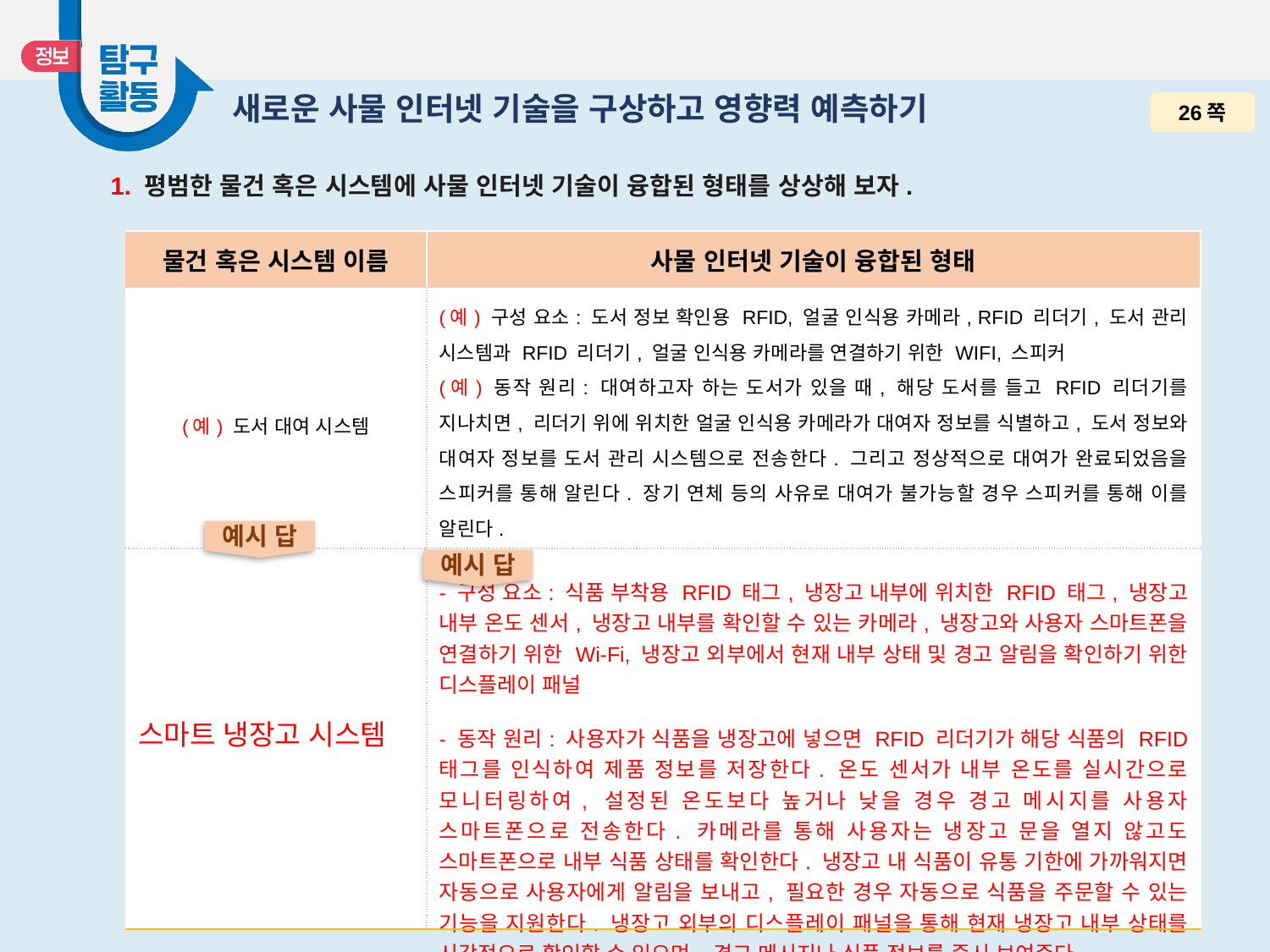

# 새로운 사물 인터넷 기술을 구상하고 영향력 예측하기
26쪽
1. 평범한 물건 혹은 시스템에 사물 인터넷 기술이 융합된 형태를 상상해 보자.
| 물건 혹은 시스템 이름 | 사물 인터넷 기술이 융합된 형태 |
| --- | --- |
| (예) 도서 대여 시스템 | (예) 구성 요소: 도서 정보 확인용 RFID, 얼굴 인식용 카메라, RFID 리더기, 도서 관리 시스템과 RFID 리더기, 얼굴 인식용 카메라를 연결하기 위한 WIFI, 스피커 (예) 동작 원리: 대여하고자 하는 도서가 있을 때, 해당 도서를 들고 RFID 리더기를 지나치면, 리더기 위에 위치한 얼굴 인식용 카메라가 대여자 정보를 식별하고, 도서 정보와 대여자 정보를 도서 관리 시스템으로 전송한다. 그리고 정상적으로 대여가 완료되었음을 스피커를 통해 알린다. 장기 연체 등의 사유로 대여가 불가능할 경우 스피커를 통해 이를 알린다. |
| 스마트 냉장고 시스템 | - 구성 요소: 식품 부착용 RFID 태그, 냉장고 내부에 위치한 RFID 태그, 냉장고 내부 온도 센서, 냉장고 내부를 확인할 수 있는 카메라, 냉장고와 사용자 스마트폰을 연결하기 위한 Wi-Fi, 냉장고 외부에서 현재 내부 상태 및 경고 알림을 확인하기 위한 디스플레이 패널 - 동작 원리: 사용자가 식품을 냉장고에 넣으면 RFID 리더기가 해당 식품의 RFID 태그를 인식하여 제품 정보를 저장한다. 온도 센서가 내부 온도를 실시간으로 모니터링하여, 설정된 온도보다 높거나 낮을 경우 경고 메시지를 사용자 스마트폰으로 전송한다. 카메라를 통해 사용자는 냉장고 문을 열지 않고도 스마트폰으로 내부 식품 상태를 확인한다. 냉장고 내 식품이 유통 기한에 가까워지면 자동으로 사용자에게 알림을 보내고, 필요한 경우 자동으로 식품을 주문할 수 있는 기능을 지원한다. 냉장고 외부의 디스플레이 패널을 통해 현재 냉장고 내부 상태를 시각적으로 확인할 수 있으며, 경고 메시지나 식품 정보를 즉시 보여준다. |
예시 답
예시 답